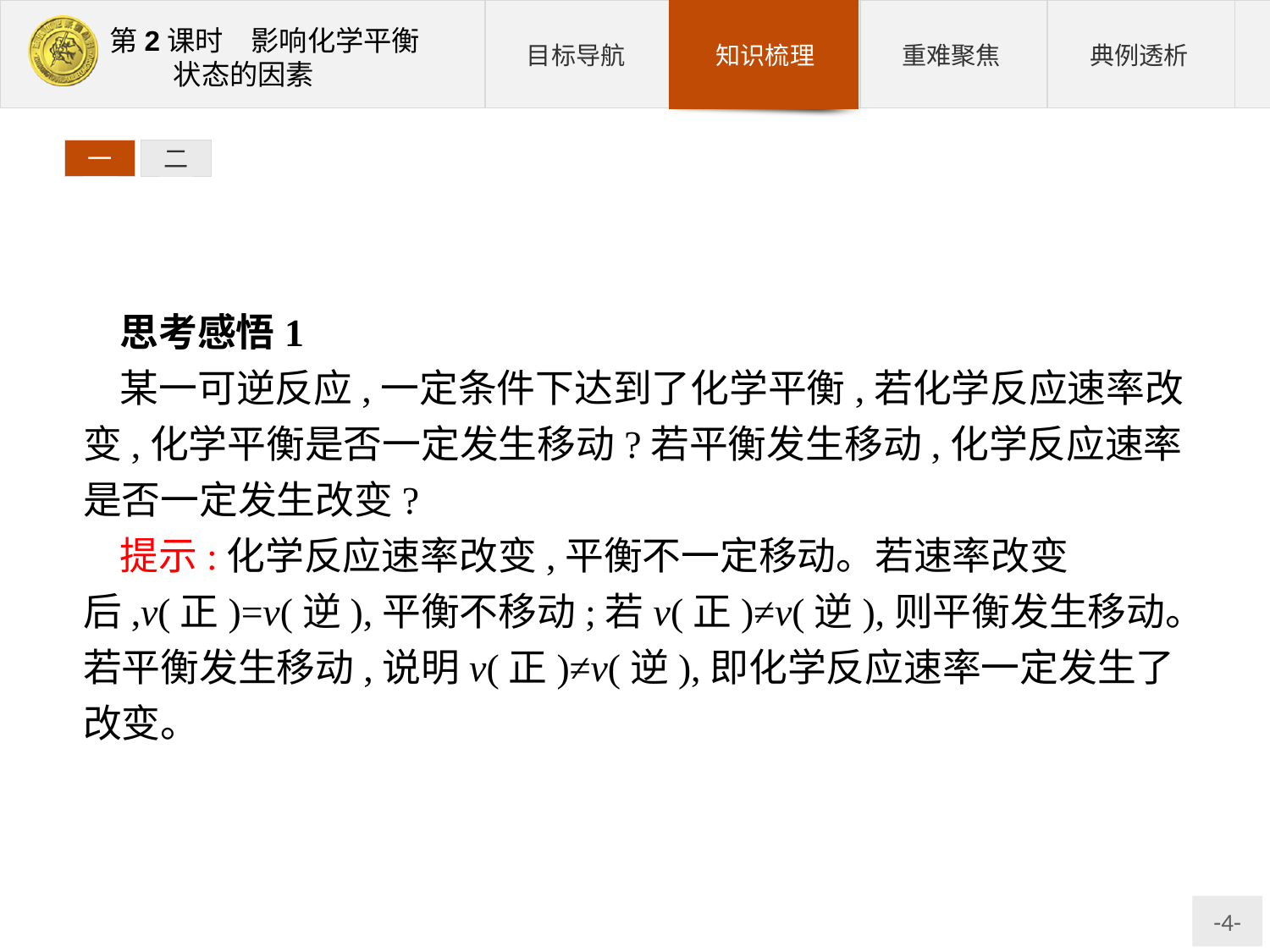

一
二
思考感悟1
某一可逆反应,一定条件下达到了化学平衡,若化学反应速率改变,化学平衡是否一定发生移动?若平衡发生移动,化学反应速率是否一定发生改变?
提示:化学反应速率改变,平衡不一定移动。若速率改变后,v(正)=v(逆),平衡不移动;若v(正)≠v(逆),则平衡发生移动。若平衡发生移动,说明v(正)≠v(逆),即化学反应速率一定发生了改变。